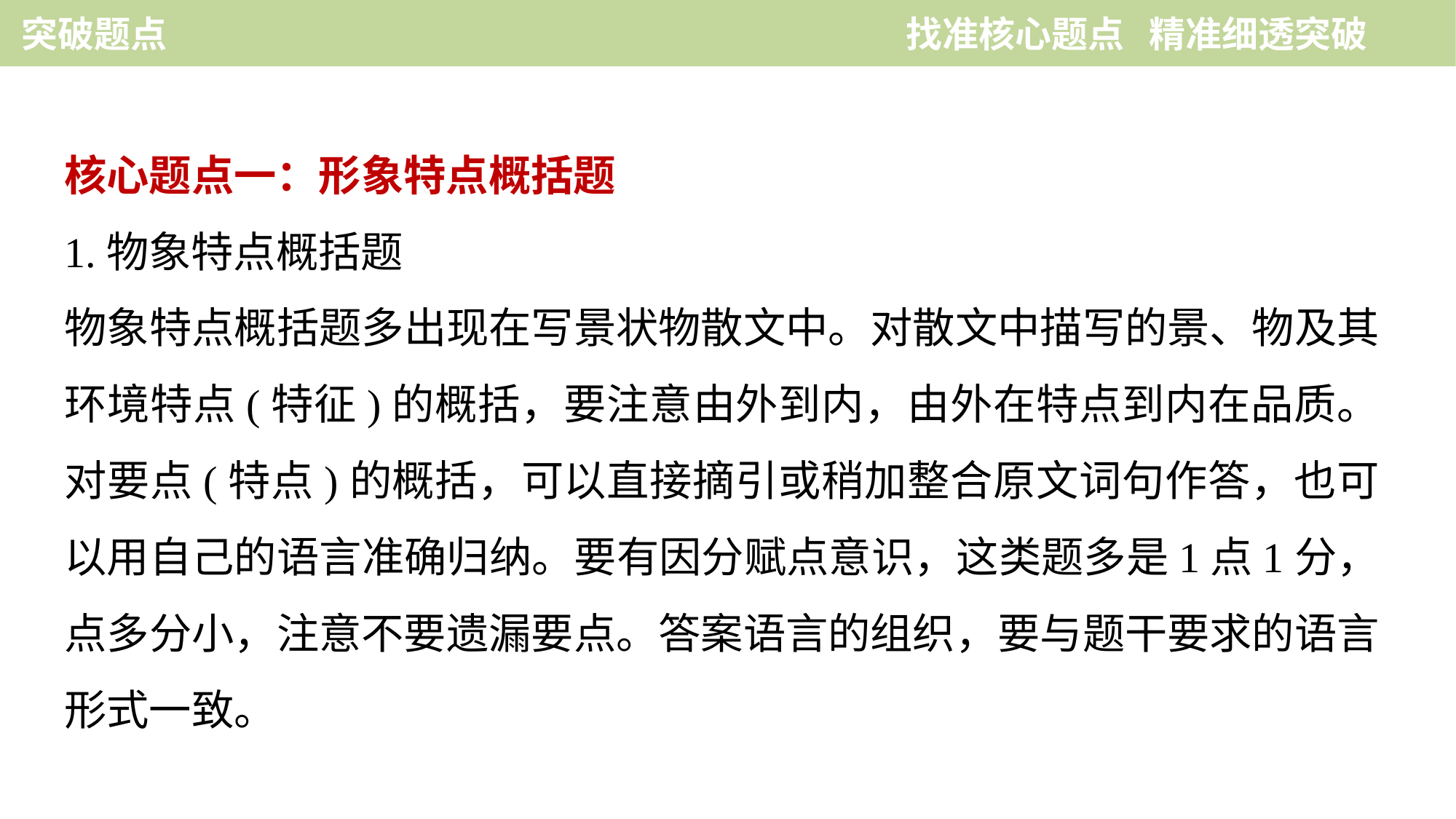

突破题点　　　　　　　　　　　　　　                            找准核心题点   精准细透突破
核心题点一：形象特点概括题
1.物象特点概括题
物象特点概括题多出现在写景状物散文中。对散文中描写的景、物及其环境特点(特征)的概括，要注意由外到内，由外在特点到内在品质。对要点(特点)的概括，可以直接摘引或稍加整合原文词句作答，也可以用自己的语言准确归纳。要有因分赋点意识，这类题多是1点1分，点多分小，注意不要遗漏要点。答案语言的组织，要与题干要求的语言形式一致。